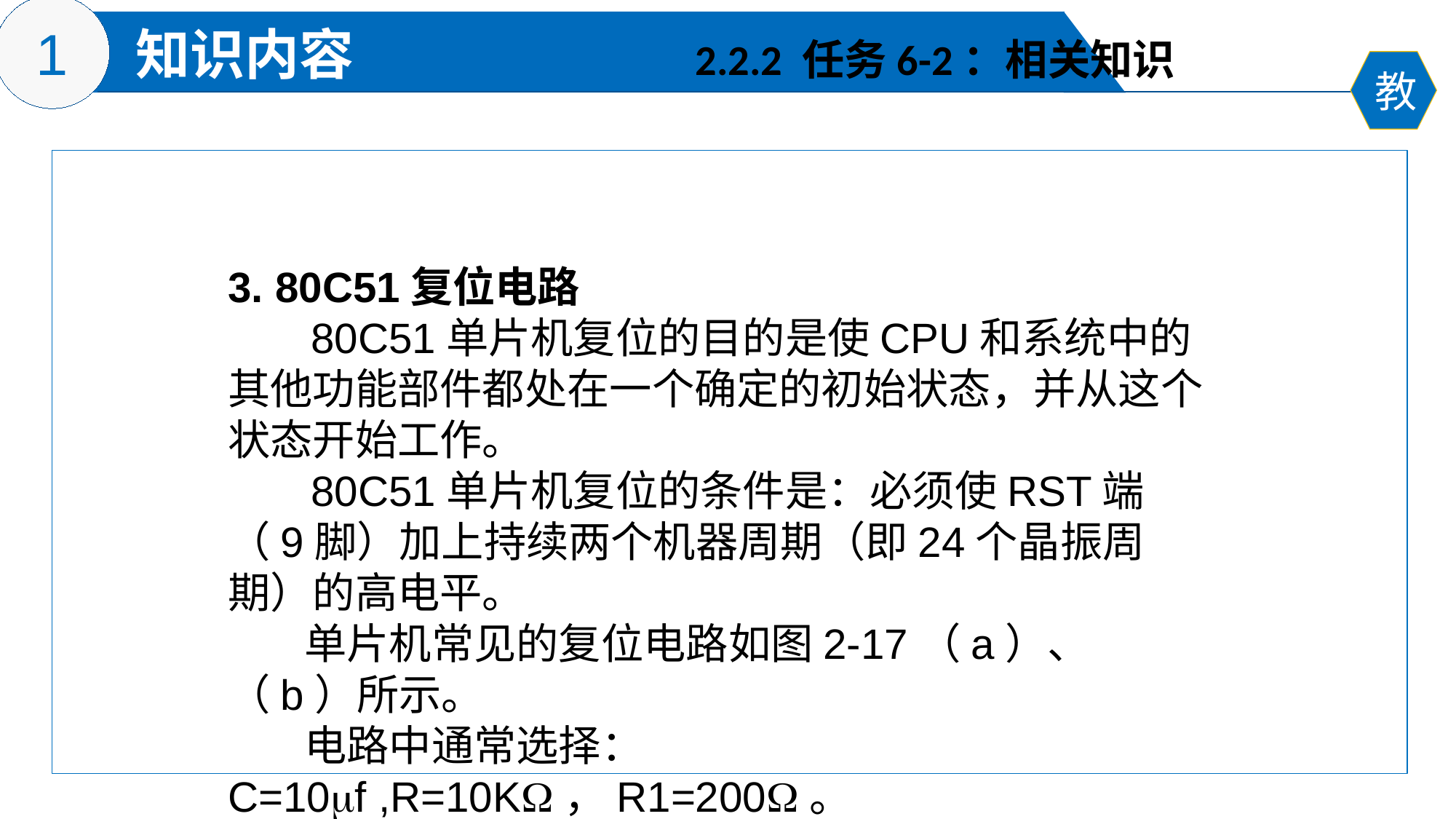

2.2.2 任务6-2：相关知识
3. 80C51复位电路
       80C51单片机复位的目的是使CPU和系统中的其他功能部件都处在一个确定的初始状态，并从这个状态开始工作。
       80C51单片机复位的条件是：必须使RST端（9脚）加上持续两个机器周期（即24个晶振周期）的高电平。
       单片机常见的复位电路如图2-17（a）、（b）所示。
       电路中通常选择：C=10μf ,R=10KΩ，R1=200Ω。